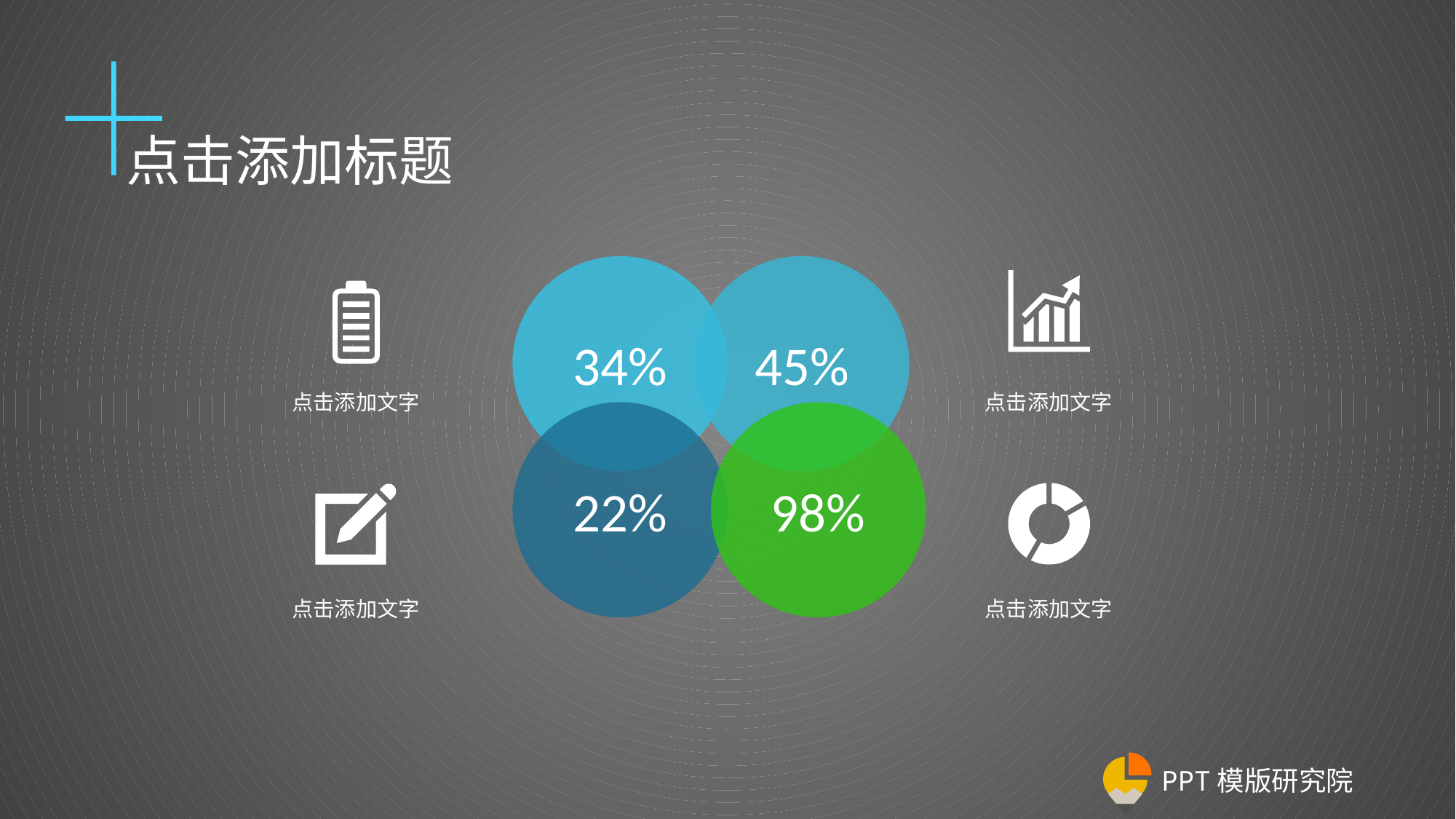

点击添加标题
34%
45%

点击添加文字
点击添加文字
22%
98%

点击添加文字
点击添加文字